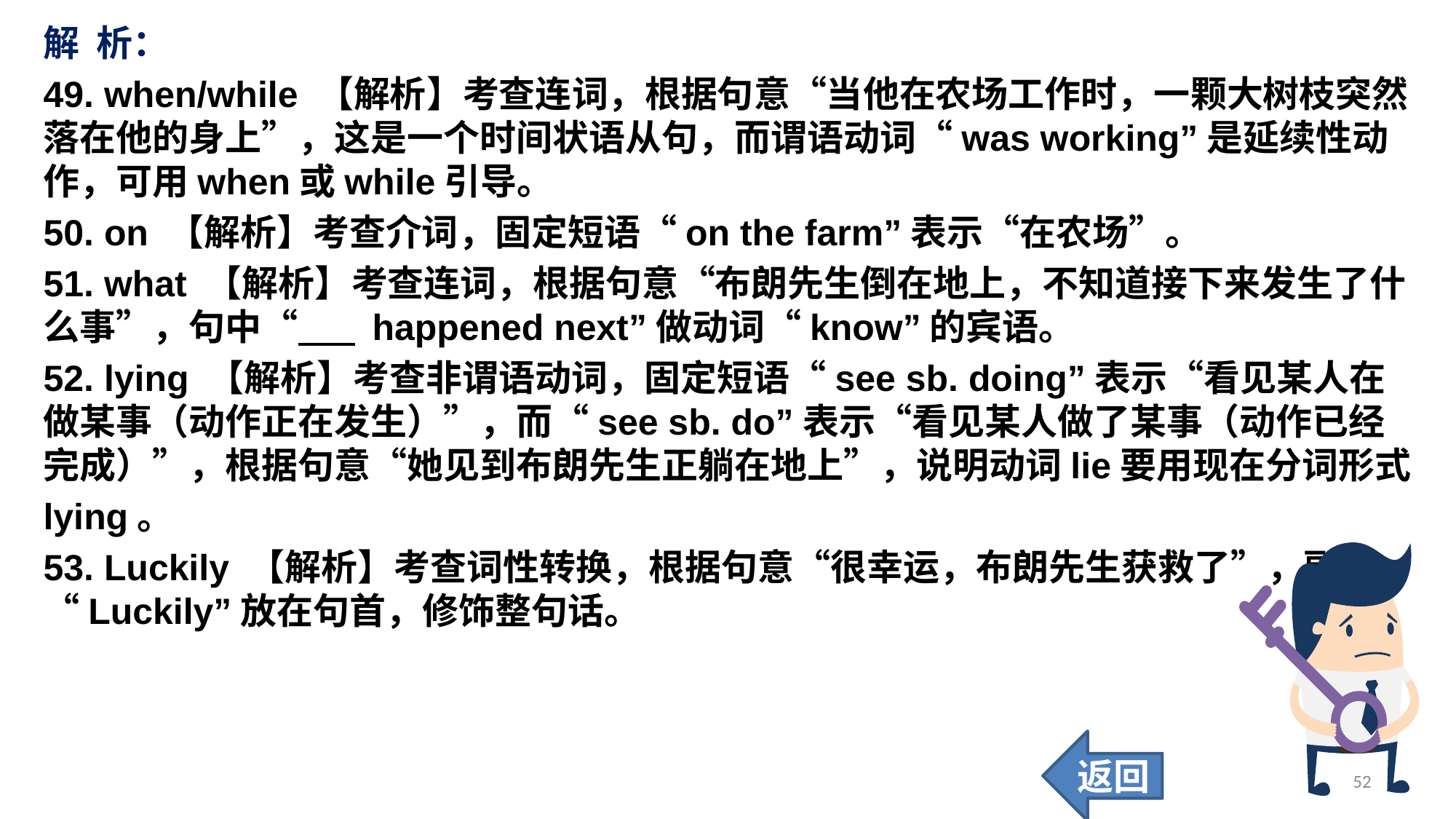

解  析：
49. when/while 【解析】考查连词，根据句意“当他在农场工作时，一颗大树枝突然落在他的身上”，这是一个时间状语从句，而谓语动词“was working”是延续性动作，可用when或while引导。
50. on 【解析】考查介词，固定短语“on the farm”表示“在农场”。
51. what 【解析】考查连词，根据句意“布朗先生倒在地上，不知道接下来发生了什么事”，句中“        happened next”做动词“know”的宾语。
52. lying 【解析】考查非谓语动词，固定短语“see sb. doing”表示“看见某人在做某事（动作正在发生）”，而“see sb. do”表示“看见某人做了某事（动作已经完成）”，根据句意“她见到布朗先生正躺在地上”，说明动词lie要用现在分词形式
lying。
53. Luckily 【解析】考查词性转换，根据句意“很幸运，布朗先生获救了”，副词“Luckily”放在句首，修饰整句话。

返回
52